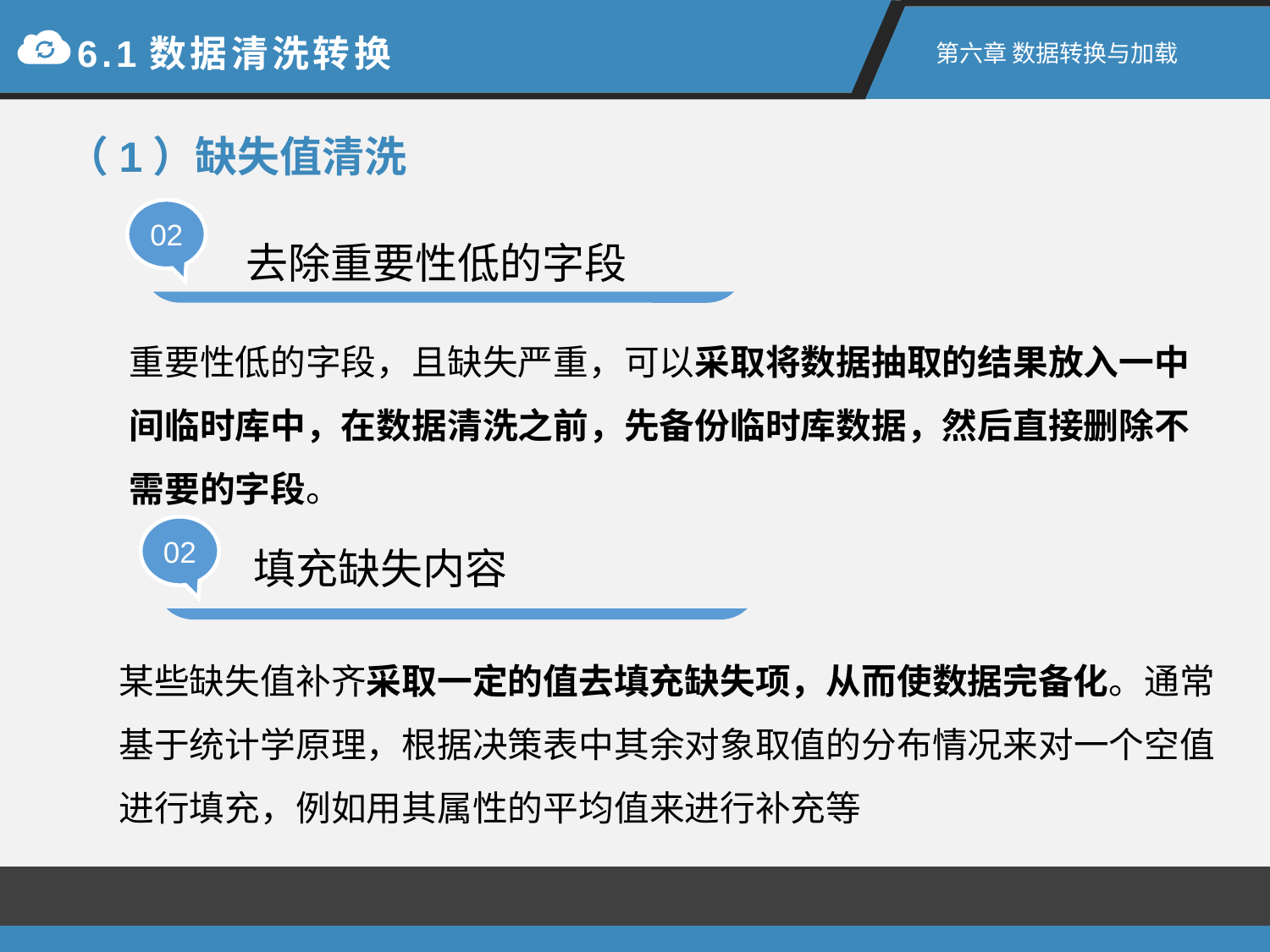

6.1数据清洗转换

第六章 数据转换与加载
（1）缺失值清洗
02

去除重要性低的字段
重要性低的字段，且缺失严重，可以采取将数据抽取的结果放入一中间临时库中，在数据清洗之前，先备份临时库数据，然后直接删除不需要的字段。
02

填充缺失内容
某些缺失值补齐采取一定的值去填充缺失项，从而使数据完备化。通常基于统计学原理，根据决策表中其余对象取值的分布情况来对一个空值进行填充，例如用其属性的平均值来进行补充等